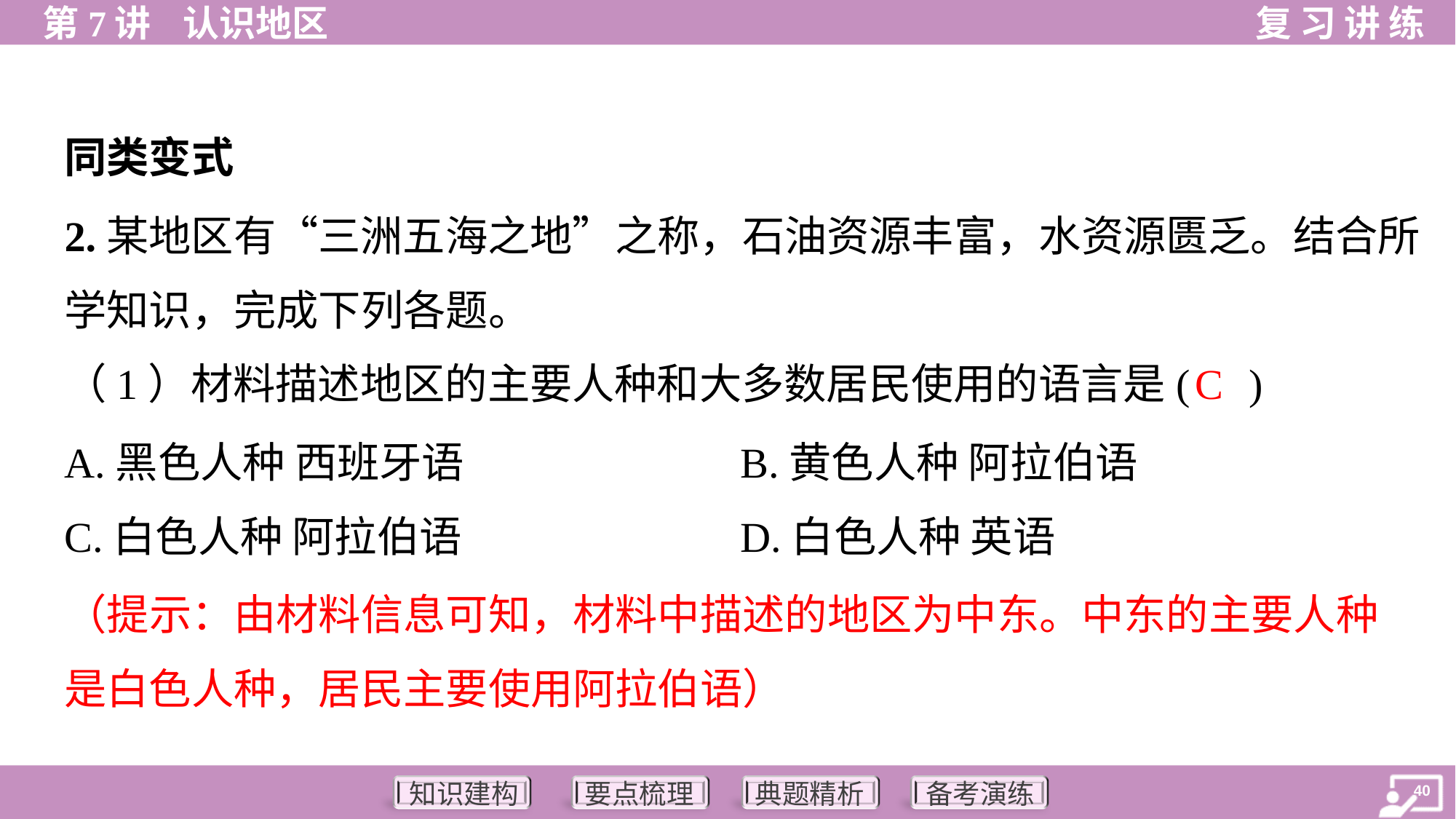

同类变式
2.某地区有“三洲五海之地”之称，石油资源丰富，水资源匮乏。结合所
学知识，完成下列各题。
C
（1）材料描述地区的主要人种和大多数居民使用的语言是(     )
A.黑色人种 西班牙语	B.黄色人种 阿拉伯语
C.白色人种 阿拉伯语	D.白色人种 英语
（提示：由材料信息可知，材料中描述的地区为中东。中东的主要人种
是白色人种，居民主要使用阿拉伯语）